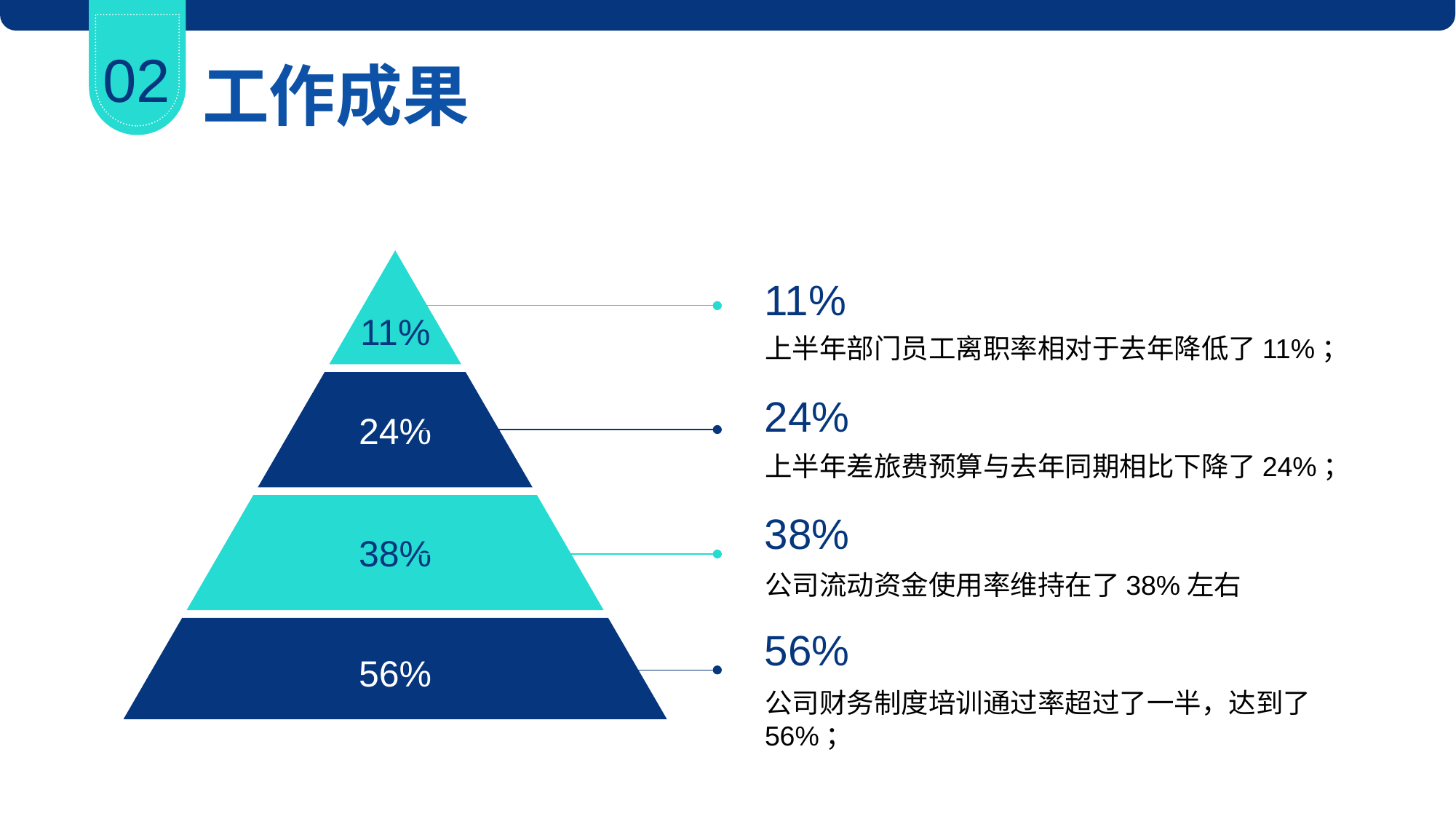

工作成果
02

11%
11%
上半年部门员工离职率相对于去年降低了11%；

24%
24%
上半年差旅费预算与去年同期相比下降了24%；

38%
38%
公司流动资金使用率维持在了38%左右

56%
56%
公司财务制度培训通过率超过了一半，达到了56%；